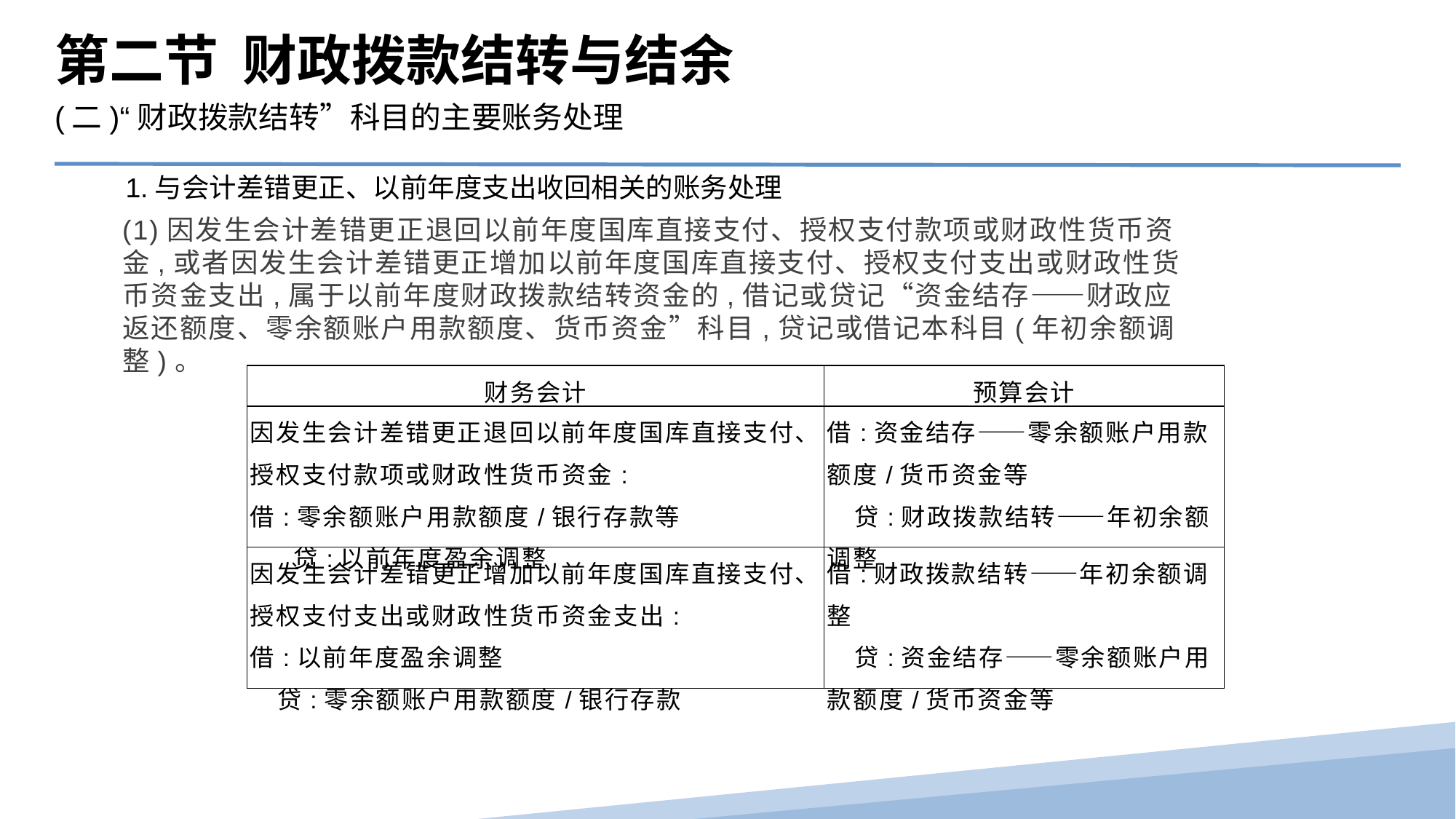

第二节  财政拨款结转与结余
(二)“财政拨款结转”科目的主要账务处理
1.与会计差错更正、以前年度支出收回相关的账务处理
(1)因发生会计差错更正退回以前年度国库直接支付、授权支付款项或财政性货币资金,或者因发生会计差错更正增加以前年度国库直接支付、授权支付支出或财政性货币资金支出,属于以前年度财政拨款结转资金的,借记或贷记“资金结存——财政应返还额度、零余额账户用款额度、货币资金”科目,贷记或借记本科目(年初余额调整)。

| 财务会计 | 预算会计 |
| --- | --- |
| 因发生会计差错更正退回以前年度国库直接支付、授权支付款项或财政性货币资金: 借:零余额账户用款额度/银行存款等 贷:以前年度盈余调整 | 借:资金结存——零余额账户用款额度/货币资金等 贷:财政拨款结转——年初余额调整 |
| 因发生会计差错更正增加以前年度国库直接支付、授权支付支出或财政性货币资金支出: 借:以前年度盈余调整 贷:零余额账户用款额度/银行存款 | 借:财政拨款结转——年初余额调整 贷:资金结存——零余额账户用款额度/货币资金等 |